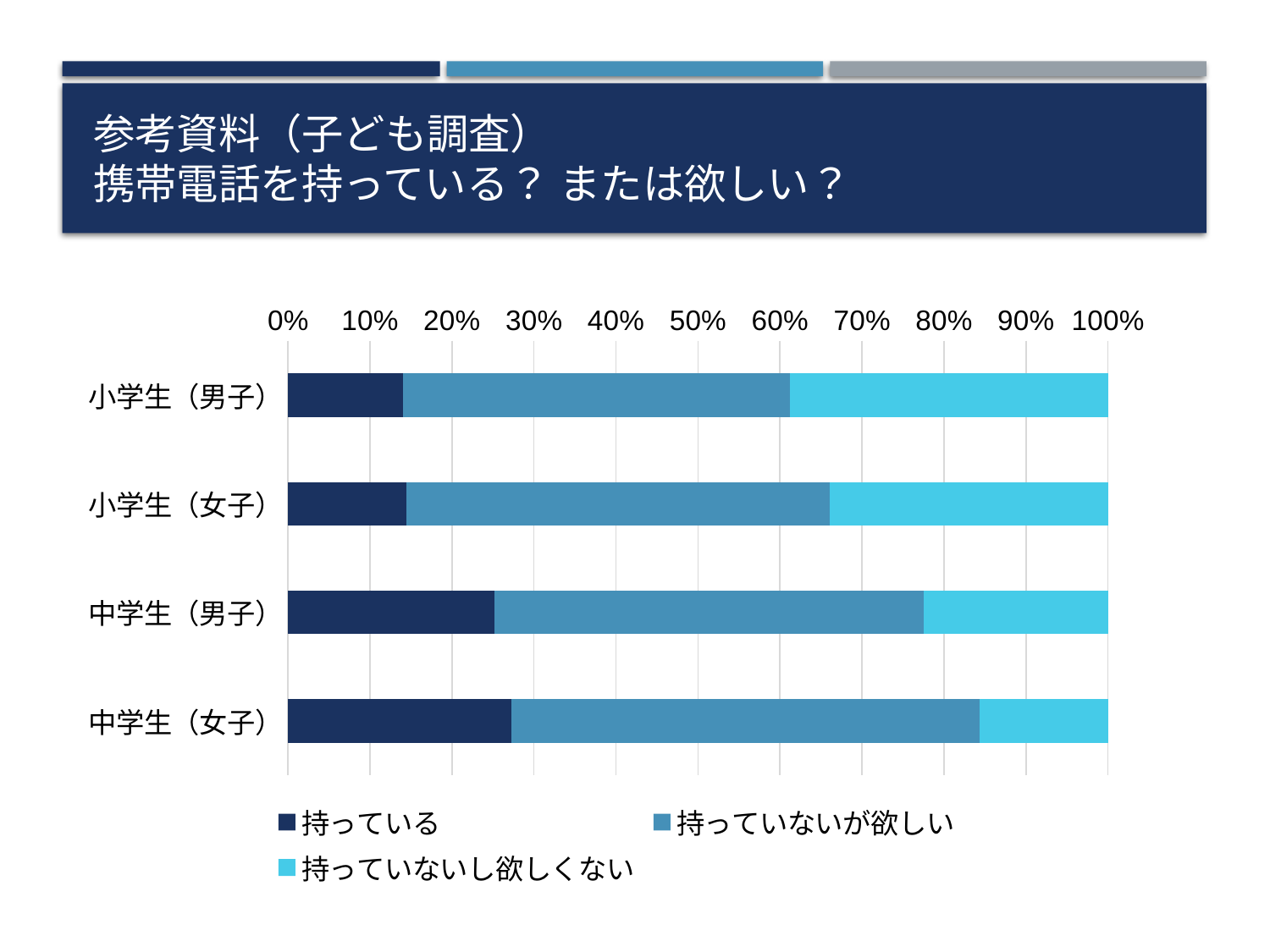

# 参考資料（子ども調査） 携帯電話を持っている？ または欲しい？

### Chart

| Category | 持っている | 持っていないが欲しい | 持っていないし欲しくない |
|---|---|---|---|
| 小学生（男子） | 701.0 | 2347.0 | 1933.0 |
| 小学生（女子） | 729.0 | 2602.0 | 1710.0 |
| 中学生（男子） | 1286.0 | 2671.0 | 1150.0 |
| 中学生（女子） | 1328.0 | 2789.0 | 765.0 |